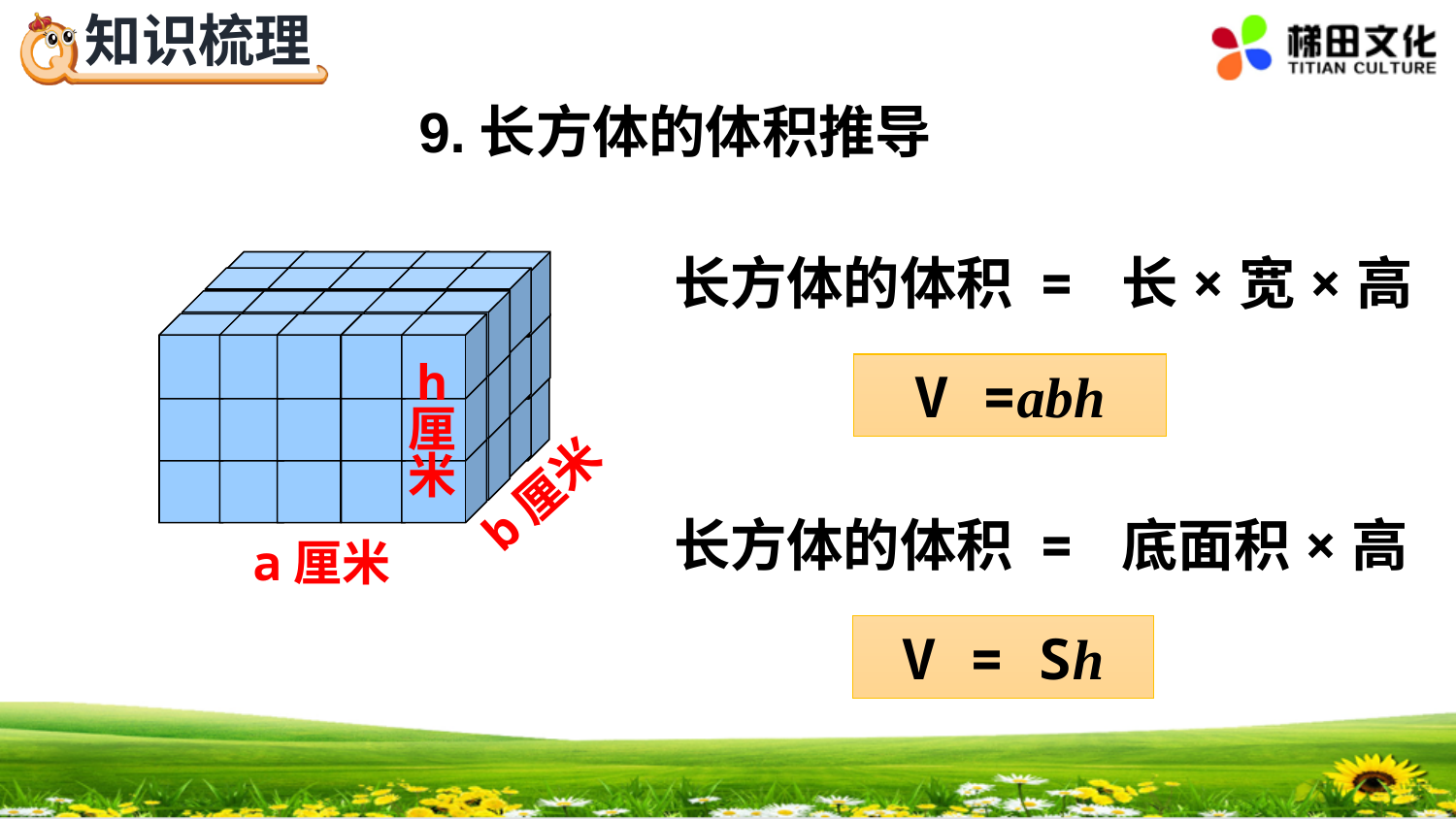

9.长方体的体积推导
长方体的体积 = 长×宽×高

h
厘
米
V =ɑbh

b厘米
长方体的体积 = 底面积×高
a厘米
V = Sh